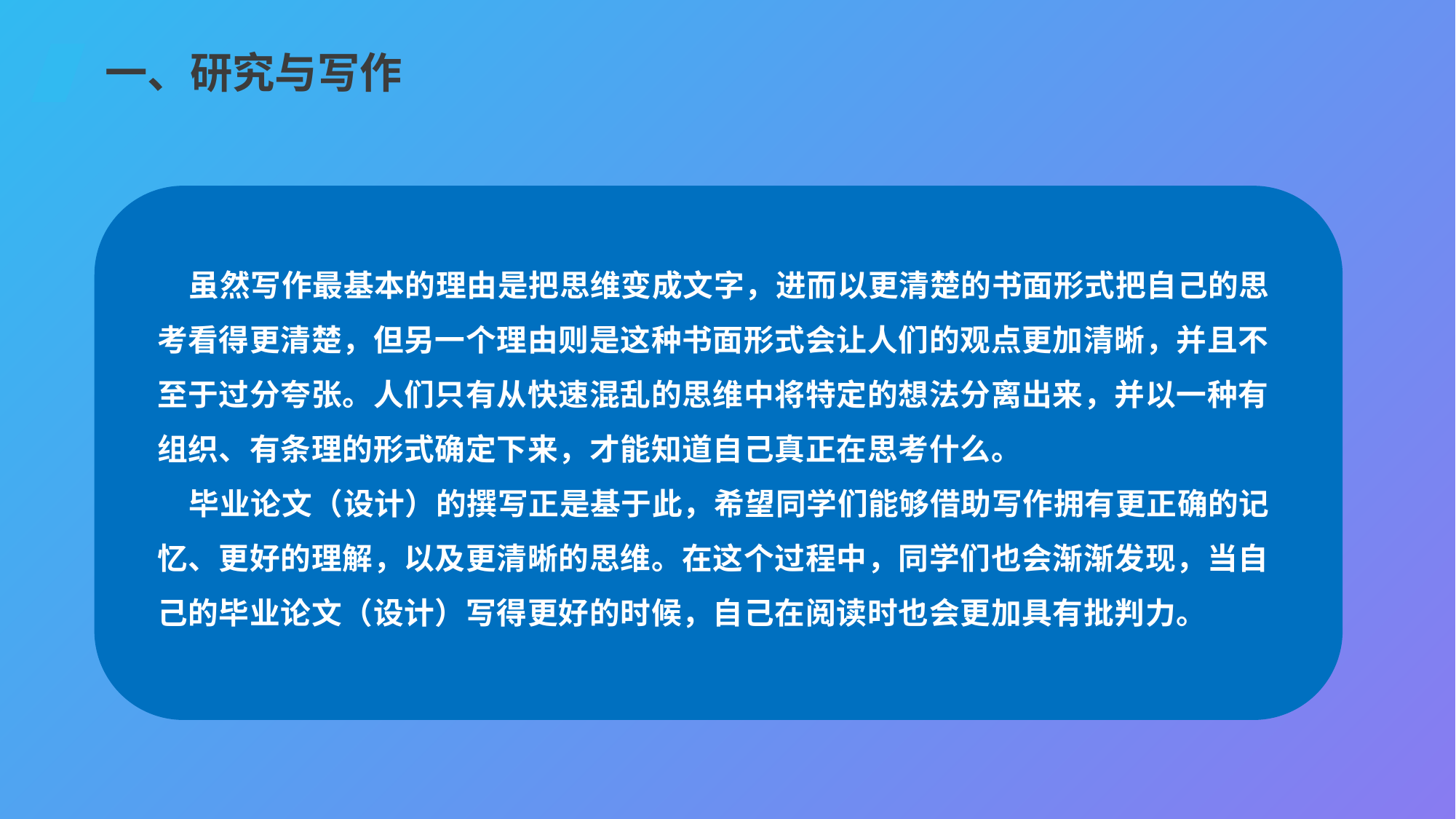

一、研究与写作

虽然写作最基本的理由是把思维变成文字，进而以更清楚的书面形式把自己的思考看得更清楚，但另一个理由则是这种书面形式会让人们的观点更加清晰，并且不至于过分夸张。人们只有从快速混乱的思维中将特定的想法分离出来，并以一种有组织、有条理的形式确定下来，才能知道自己真正在思考什么。
毕业论文（设计）的撰写正是基于此，希望同学们能够借助写作拥有更正确的记忆、更好的理解，以及更清晰的思维。在这个过程中，同学们也会渐渐发现，当自己的毕业论文（设计）写得更好的时候，自己在阅读时也会更加具有批判力。